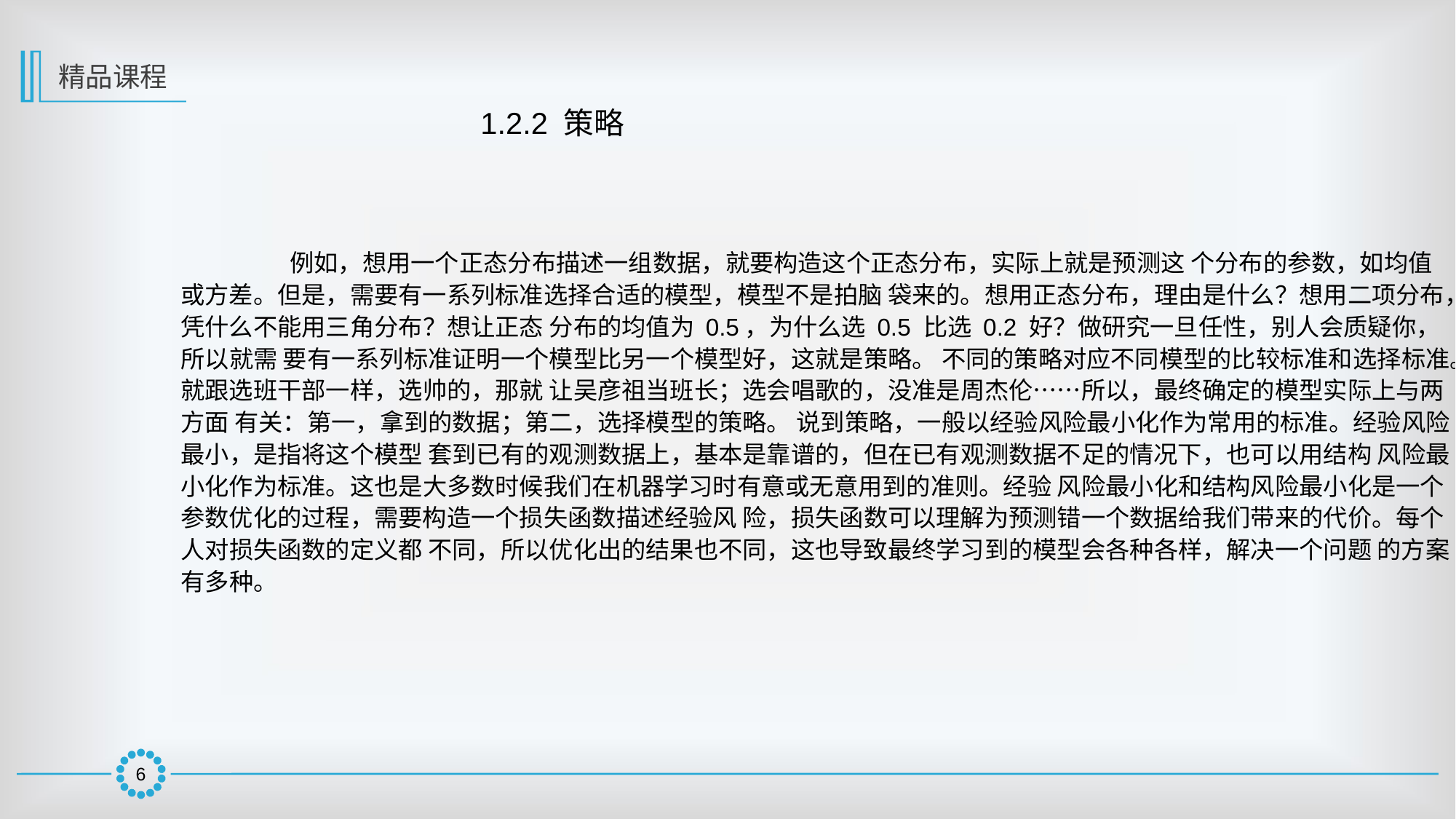

精品课程
1.2.2 策略
	例如，想用一个正态分布描述一组数据，就要构造这个正态分布，实际上就是预测这 个分布的参数，如均值或方差。但是，需要有一系列标准选择合适的模型，模型不是拍脑 袋来的。想用正态分布，理由是什么？想用二项分布，凭什么不能用三角分布？想让正态 分布的均值为 0.5，为什么选 0.5 比选 0.2 好？做研究一旦任性，别人会质疑你，所以就需 要有一系列标准证明一个模型比另一个模型好，这就是策略。 不同的策略对应不同模型的比较标准和选择标准。就跟选班干部一样，选帅的，那就 让吴彦祖当班长；选会唱歌的，没准是周杰伦……所以，最终确定的模型实际上与两方面 有关：第一，拿到的数据；第二，选择模型的策略。 说到策略，一般以经验风险最小化作为常用的标准。经验风险最小，是指将这个模型 套到已有的观测数据上，基本是靠谱的，但在已有观测数据不足的情况下，也可以用结构 风险最小化作为标准。这也是大多数时候我们在机器学习时有意或无意用到的准则。经验 风险最小化和结构风险最小化是一个参数优化的过程，需要构造一个损失函数描述经验风 险，损失函数可以理解为预测错一个数据给我们带来的代价。每个人对损失函数的定义都 不同，所以优化出的结果也不同，这也导致最终学习到的模型会各种各样，解决一个问题 的方案有多种。

6